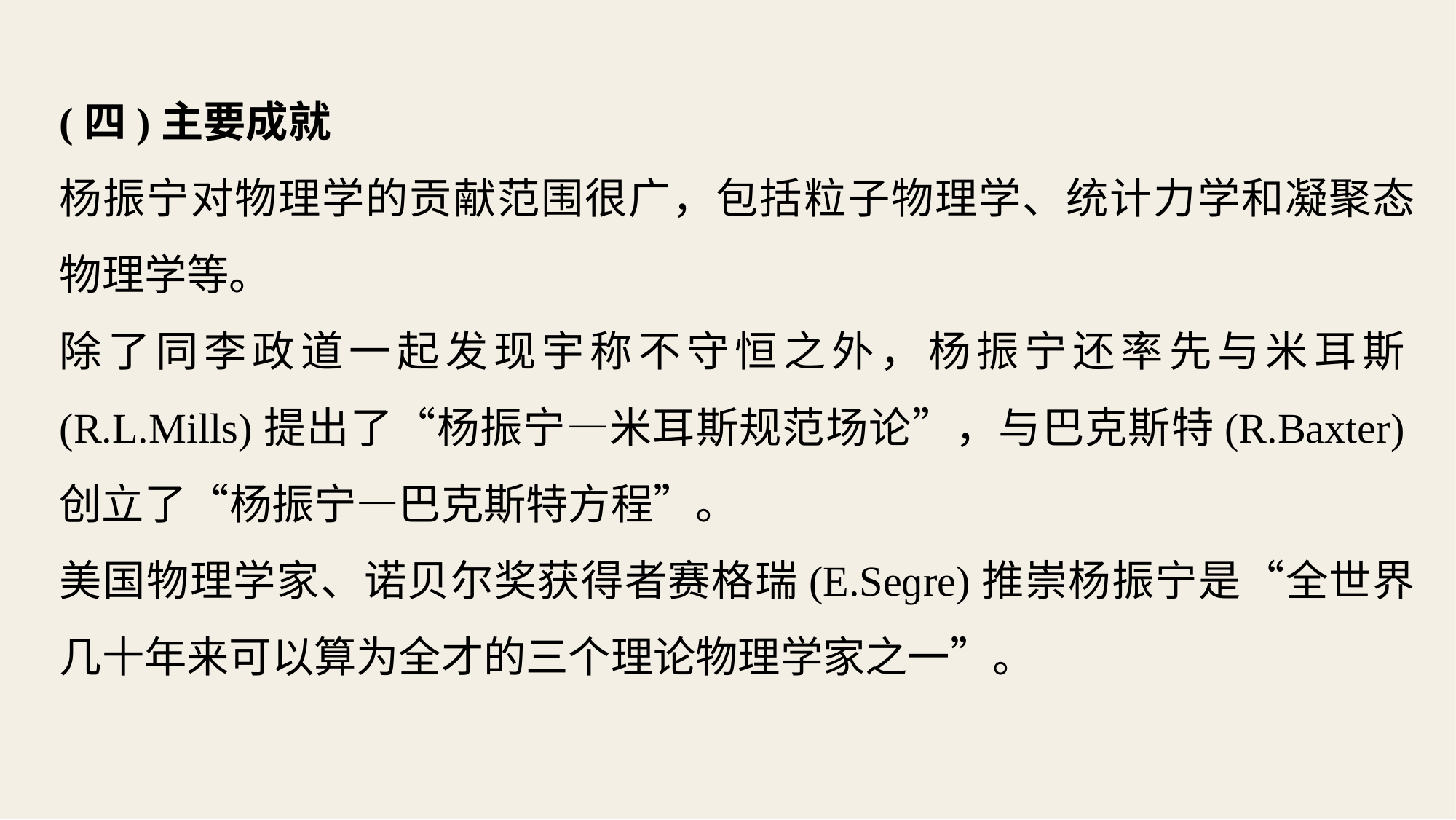

(四)主要成就
杨振宁对物理学的贡献范围很广，包括粒子物理学、统计力学和凝聚态物理学等。
除了同李政道一起发现宇称不守恒之外，杨振宁还率先与米耳斯(R.L.Mills)提出了“杨振宁—米耳斯规范场论”，与巴克斯特(R.Baxter)创立了“杨振宁—巴克斯特方程”。
美国物理学家、诺贝尔奖获得者赛格瑞(E.Seɡre)推崇杨振宁是“全世界几十年来可以算为全才的三个理论物理学家之一”。